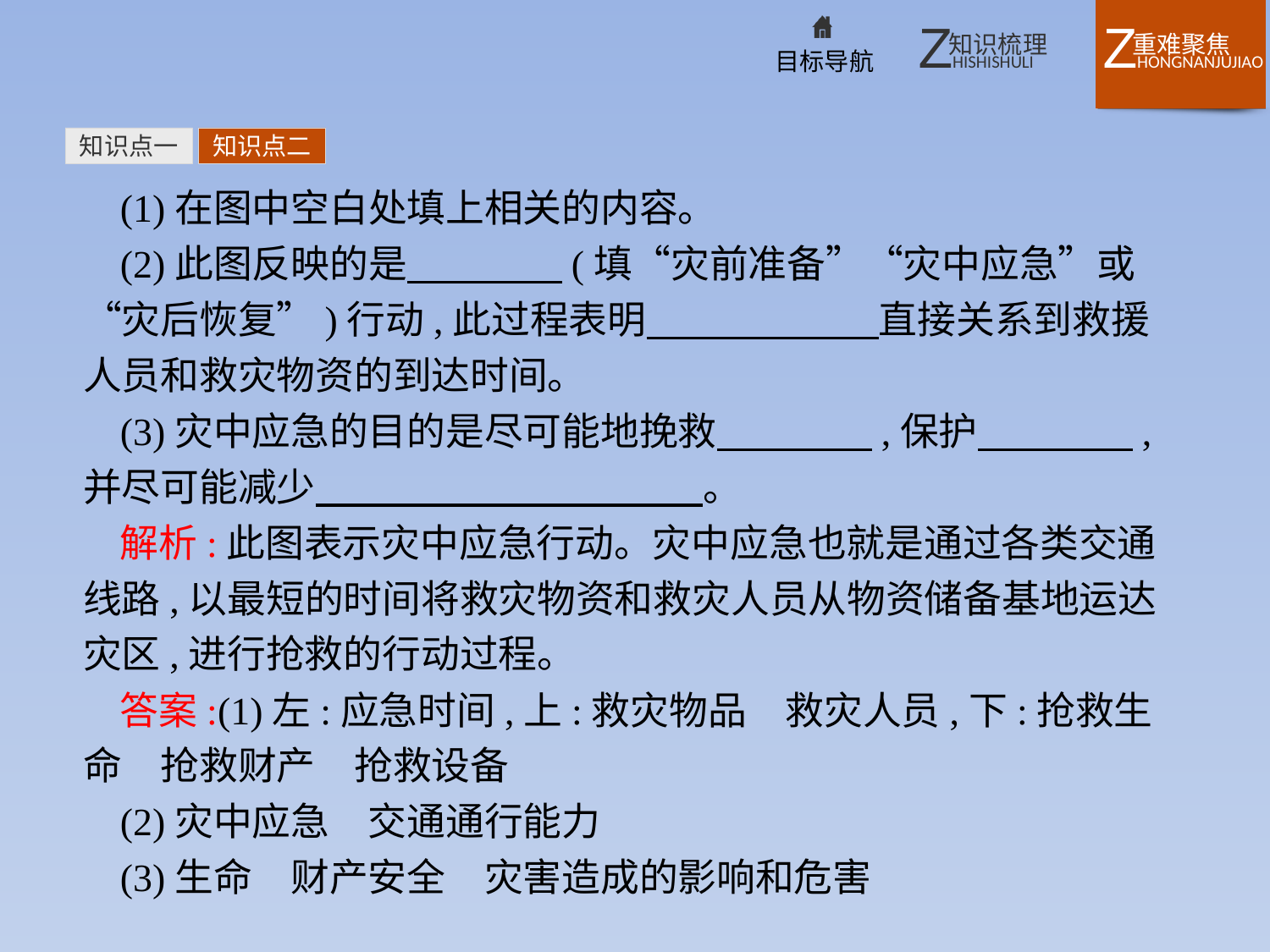

知识点一
知识点二
(1)在图中空白处填上相关的内容。
(2)此图反映的是　　　　(填“灾前准备”“灾中应急”或“灾后恢复”)行动,此过程表明　　　　　　直接关系到救援人员和救灾物资的到达时间。
(3)灾中应急的目的是尽可能地挽救　　　　,保护　　　　,并尽可能减少　　　　　　　　　　。
解析:此图表示灾中应急行动。灾中应急也就是通过各类交通线路,以最短的时间将救灾物资和救灾人员从物资储备基地运达灾区,进行抢救的行动过程。
答案:(1)左:应急时间,上:救灾物品　救灾人员,下:抢救生命　抢救财产　抢救设备
(2)灾中应急　交通通行能力
(3)生命　财产安全　灾害造成的影响和危害